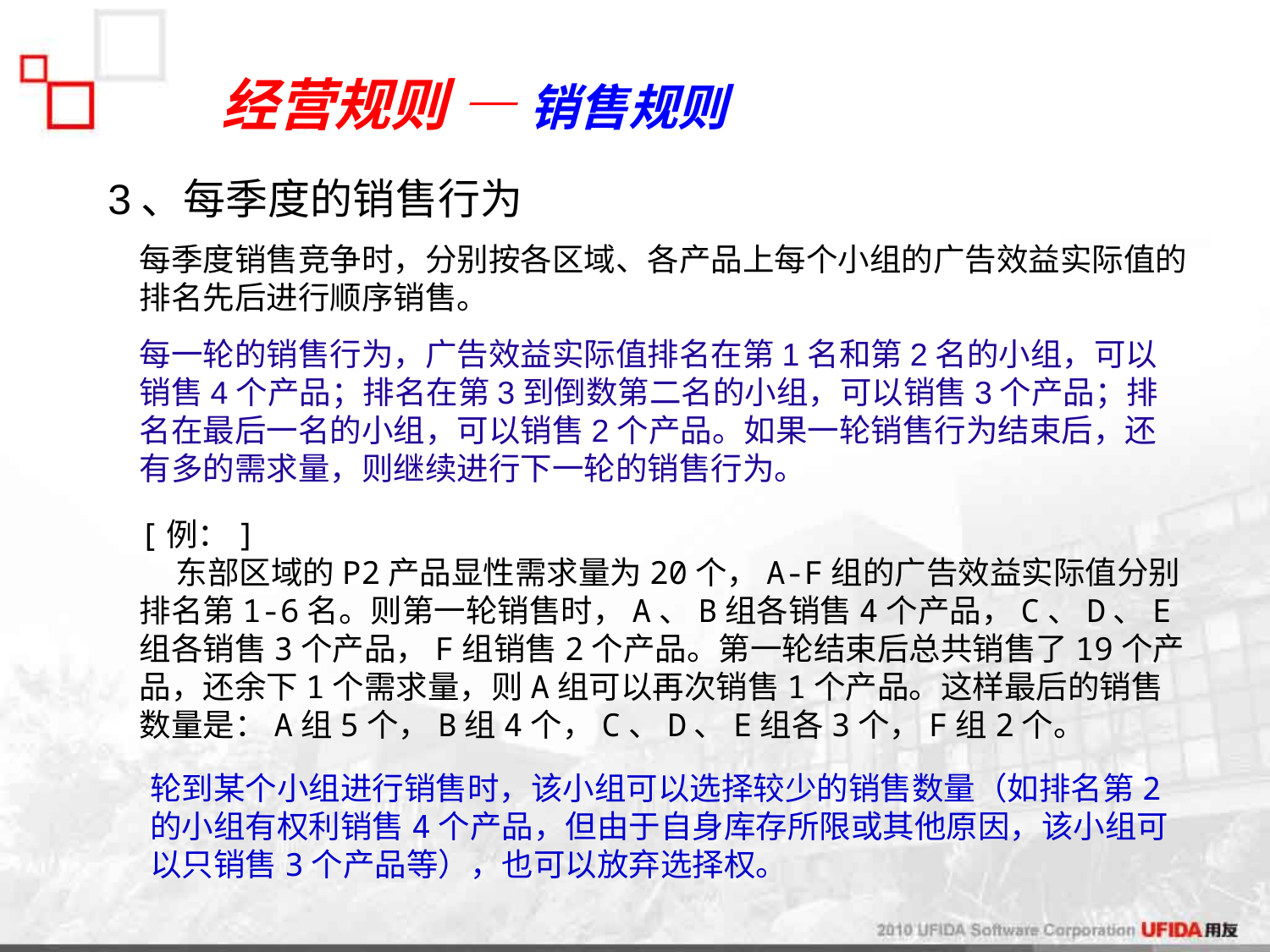

经营规则 — 销售规则
3、每季度的销售行为
每季度销售竞争时，分别按各区域、各产品上每个小组的广告效益实际值的排名先后进行顺序销售。
每一轮的销售行为，广告效益实际值排名在第1名和第2名的小组，可以销售4个产品；排名在第3到倒数第二名的小组，可以销售3个产品；排名在最后一名的小组，可以销售2个产品。如果一轮销售行为结束后，还有多的需求量，则继续进行下一轮的销售行为。
[例：]
    东部区域的P2产品显性需求量为20个，A-F组的广告效益实际值分别排名第1-6名。则第一轮销售时，A、B组各销售4个产品，C、D、E组各销售3个产品，F组销售2个产品。第一轮结束后总共销售了19个产品，还余下1个需求量，则A组可以再次销售1个产品。这样最后的销售数量是：A组5个，B组4个，C、D、E组各3个，F组2个。
轮到某个小组进行销售时，该小组可以选择较少的销售数量（如排名第2的小组有权利销售4个产品，但由于自身库存所限或其他原因，该小组可以只销售3个产品等），也可以放弃选择权。